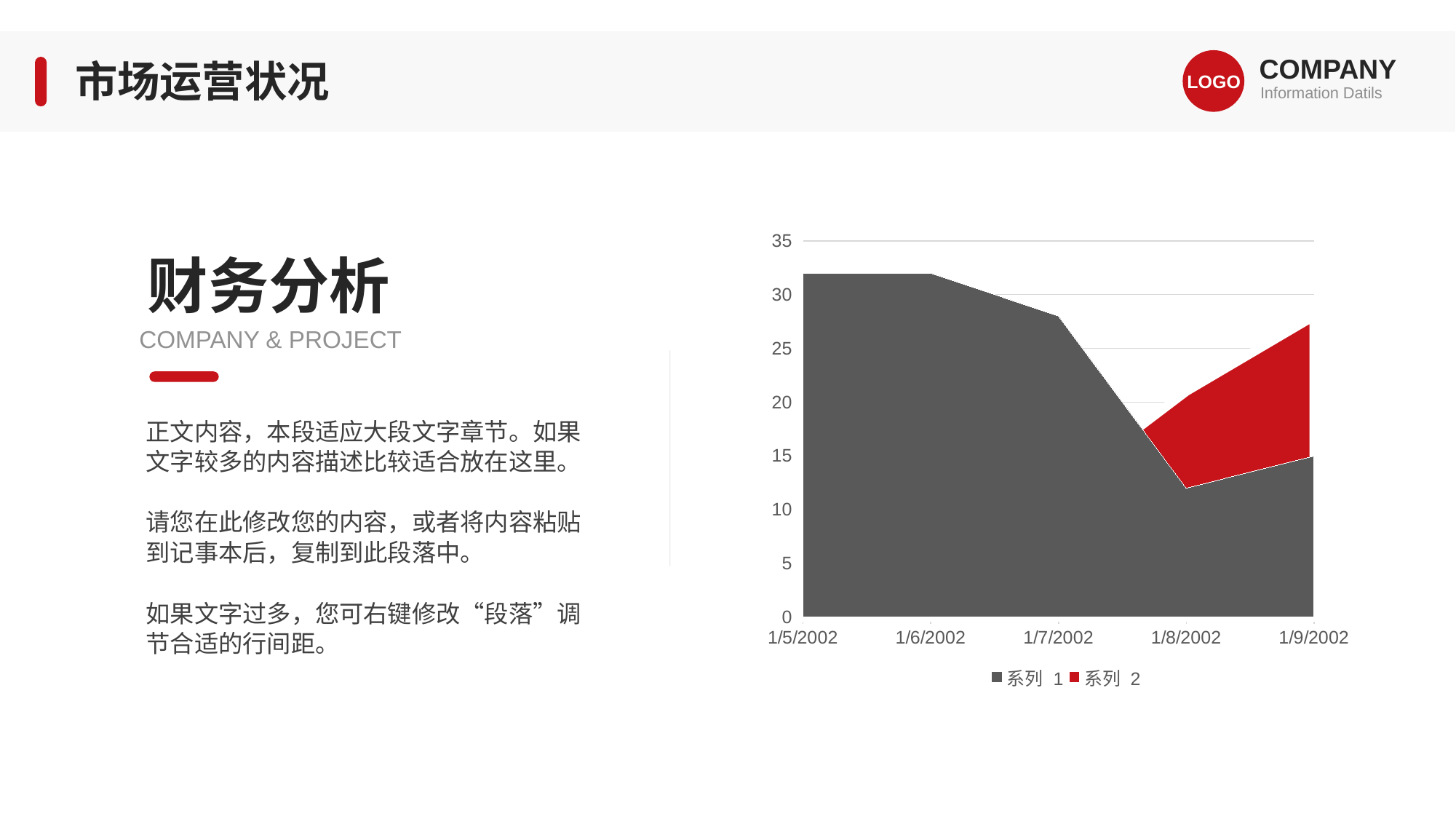

COMPANY
Information Datils

LOGO
市场运营状况

### Chart

| Category | 系列 1 | 系列 2 |
|---|---|---|
| 37261 | 32.0 | 12.0 |
| 37262 | 32.0 | 12.0 |
| 37263 | 28.0 | 12.0 |
| 37264 | 12.0 | 21.0 |
| 37265 | 15.0 | 28.0 |
财务分析
COMPANY & PROJECT

正文内容，本段适应大段文字章节。如果文字较多的内容描述比较适合放在这里。
请您在此修改您的内容，或者将内容粘贴到记事本后，复制到此段落中。

如果文字过多，您可右键修改“段落”调节合适的行间距。